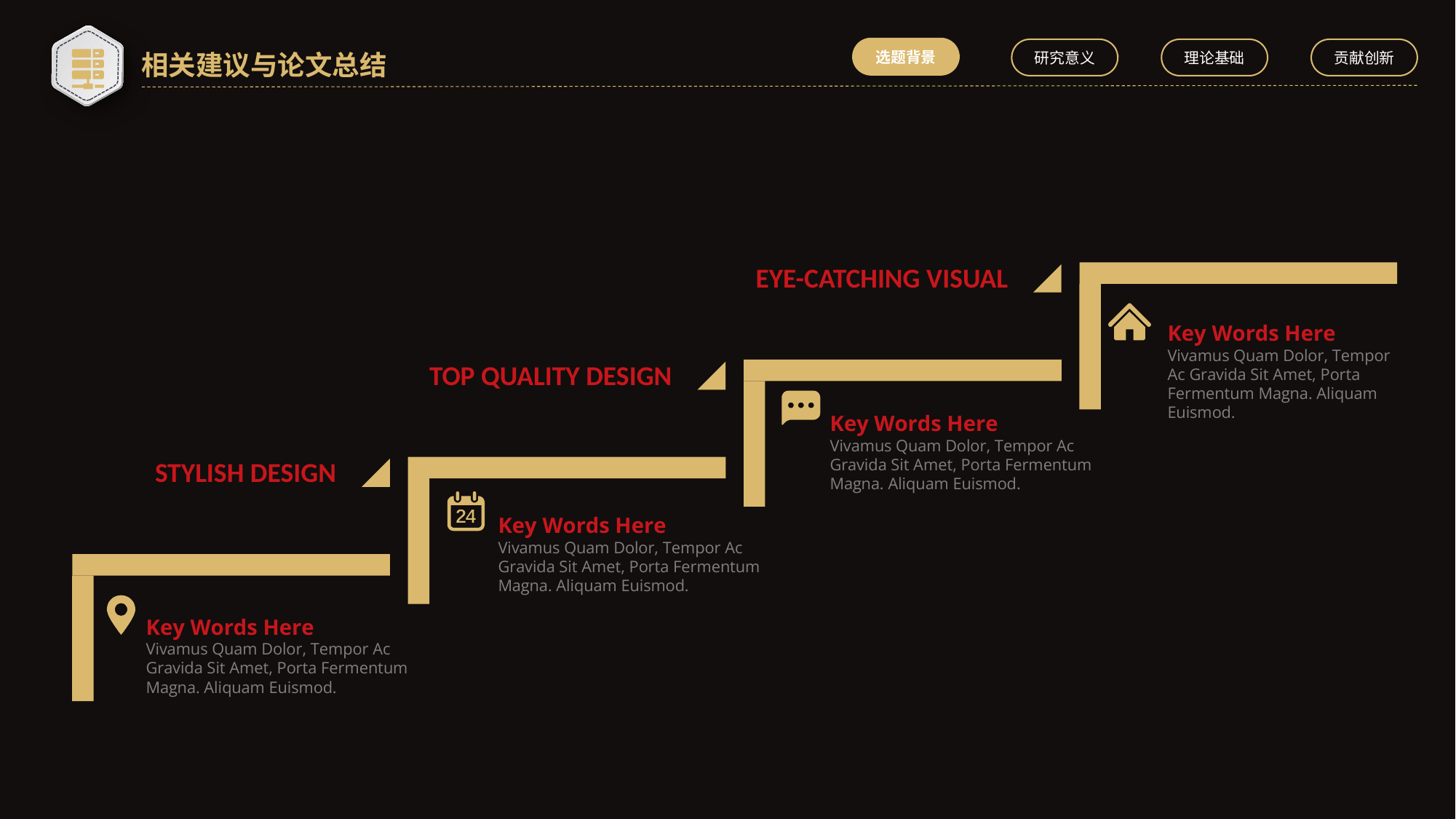

选题背景
研究意义
理论基础
贡献创新
相关建议与论文总结

EYE-CATCHING VISUAL

Key Words Here
Vivamus Quam Dolor, Tempor Ac Gravida Sit Amet, Porta Fermentum Magna. Aliquam Euismod.

TOP QUALITY DESIGN

Key Words Here
Vivamus Quam Dolor, Tempor Ac Gravida Sit Amet, Porta Fermentum Magna. Aliquam Euismod.

STYLISH DESIGN

Key Words Here
Vivamus Quam Dolor, Tempor Ac Gravida Sit Amet, Porta Fermentum Magna. Aliquam Euismod.

Key Words Here
Vivamus Quam Dolor, Tempor Ac Gravida Sit Amet, Porta Fermentum Magna. Aliquam Euismod.